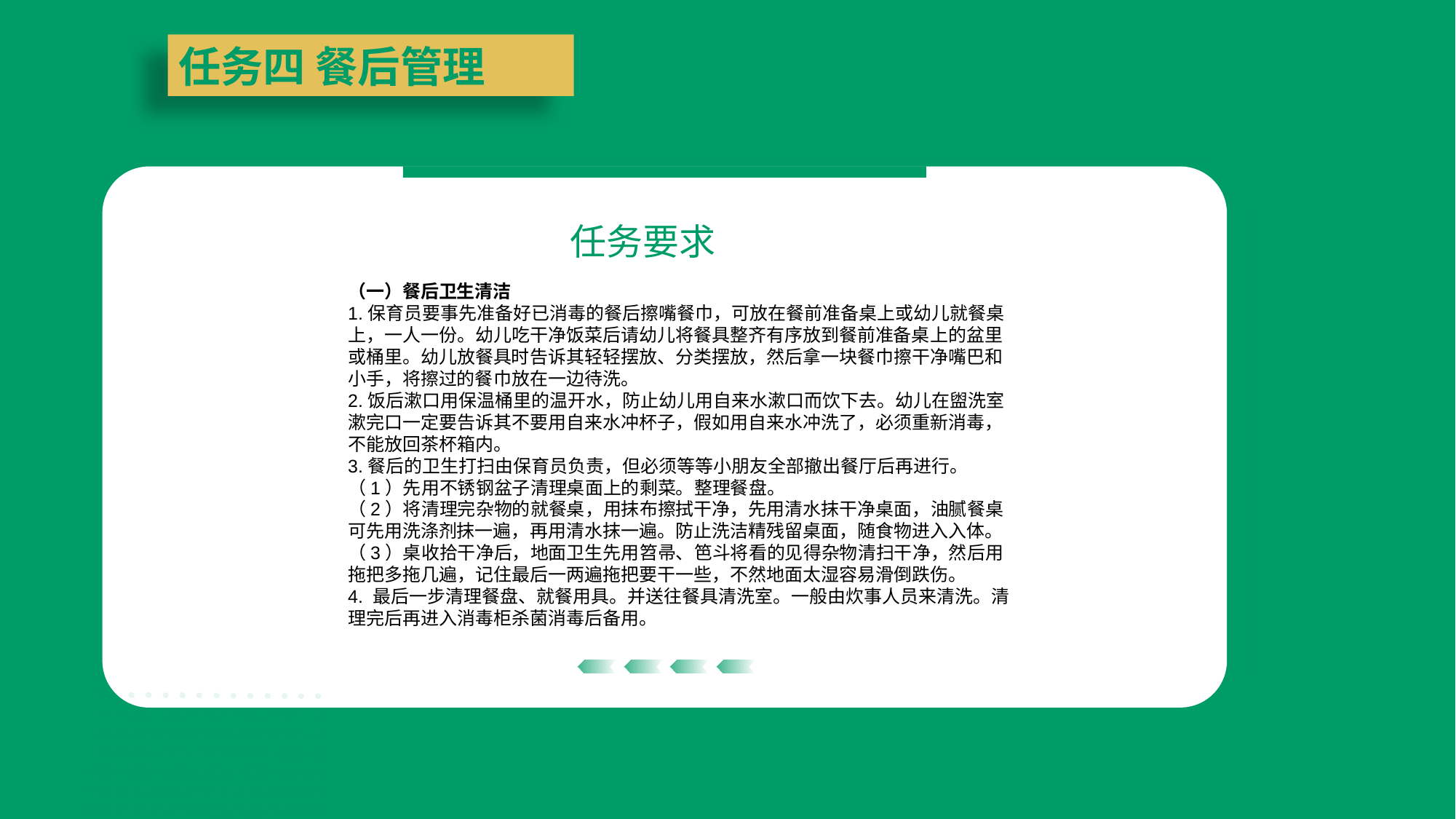

任务四 餐后管理

任务要求

（一）餐后卫生清洁
1.保育员要事先准备好已消毒的餐后擦嘴餐巾，可放在餐前准备桌上或幼儿就餐桌上，一人一份。幼儿吃干净饭菜后请幼儿将餐具整齐有序放到餐前准备桌上的盆里或桶里。幼儿放餐具时告诉其轻轻摆放、分类摆放，然后拿一块餐巾擦干净嘴巴和小手，将擦过的餐巾放在一边待洗。
2.饭后漱口用保温桶里的温开水，防止幼儿用自来水漱口而饮下去。幼儿在盥洗室漱完口一定要告诉其不要用自来水冲杯子，假如用自来水冲洗了，必须重新消毒，不能放回茶杯箱内。
3.餐后的卫生打扫由保育员负责，但必须等等小朋友全部撤出餐厅后再进行。
（1）先用不锈钢盆子清理桌面上的剩菜。整理餐盘。
（2）将清理完杂物的就餐桌，用抹布擦拭干净，先用清水抹干净桌面，油腻餐桌可先用洗涤剂抹一遍，再用清水抹一遍。防止洗洁精残留桌面，随食物进入入体。
（3）桌收拾干净后，地面卫生先用笤帚、笆斗将看的见得杂物清扫干净，然后用拖把多拖几遍，记住最后一两遍拖把要干一些，不然地面太湿容易滑倒跌伤。
4. 最后一步清理餐盘、就餐用具。并送往餐具清洗室。一般由炊事人员来清洗。清理完后再进入消毒柜杀菌消毒后备用。
|  |  |
| --- | --- |
|  |  |
|  |  |
| --- | --- |
|  |  |
|  |  |
| --- | --- |
|  |  |
|  |  |
| --- | --- |
|  |  |
|  |  |
| --- | --- |
|  |  |
|  |  |
| --- | --- |
|  |  |
|  |  |
| --- | --- |
|  |  |
|  |  |
| --- | --- |
|  |  |